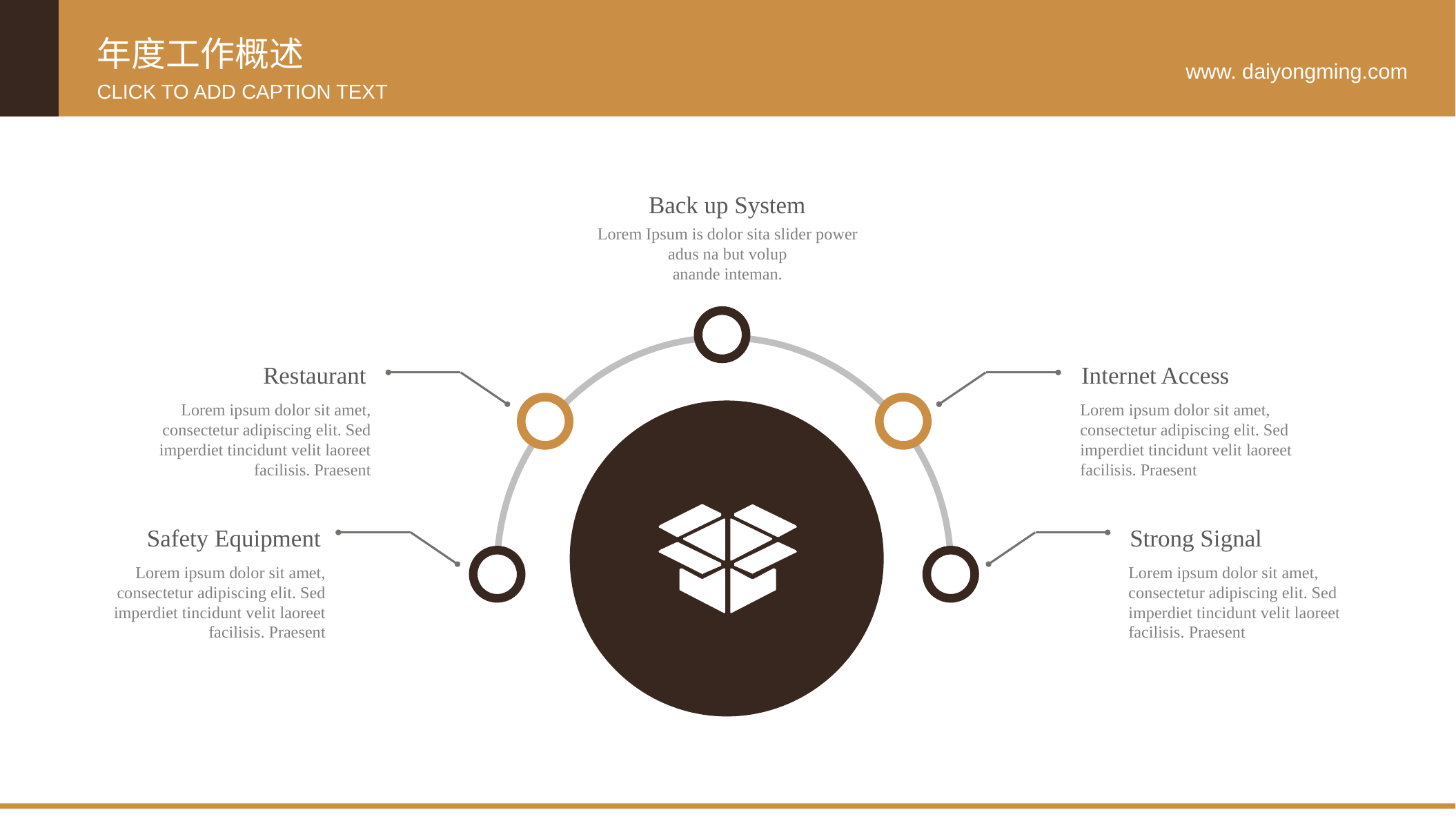

年度工作概述
www. daiyongming.com
CLICK TO ADD CAPTION TEXT
Back up System
Lorem Ipsum is dolor sita slider power adus na but volup
anande inteman.

Restaurant
Lorem ipsum dolor sit amet, consectetur adipiscing elit. Sed imperdiet tincidunt velit laoreet facilisis. Praesent
Internet Access
Lorem ipsum dolor sit amet, consectetur adipiscing elit. Sed imperdiet tincidunt velit laoreet facilisis. Praesent

Safety Equipment
Lorem ipsum dolor sit amet, consectetur adipiscing elit. Sed imperdiet tincidunt velit laoreet facilisis. Praesent
Strong Signal
Lorem ipsum dolor sit amet, consectetur adipiscing elit. Sed imperdiet tincidunt velit laoreet facilisis. Praesent